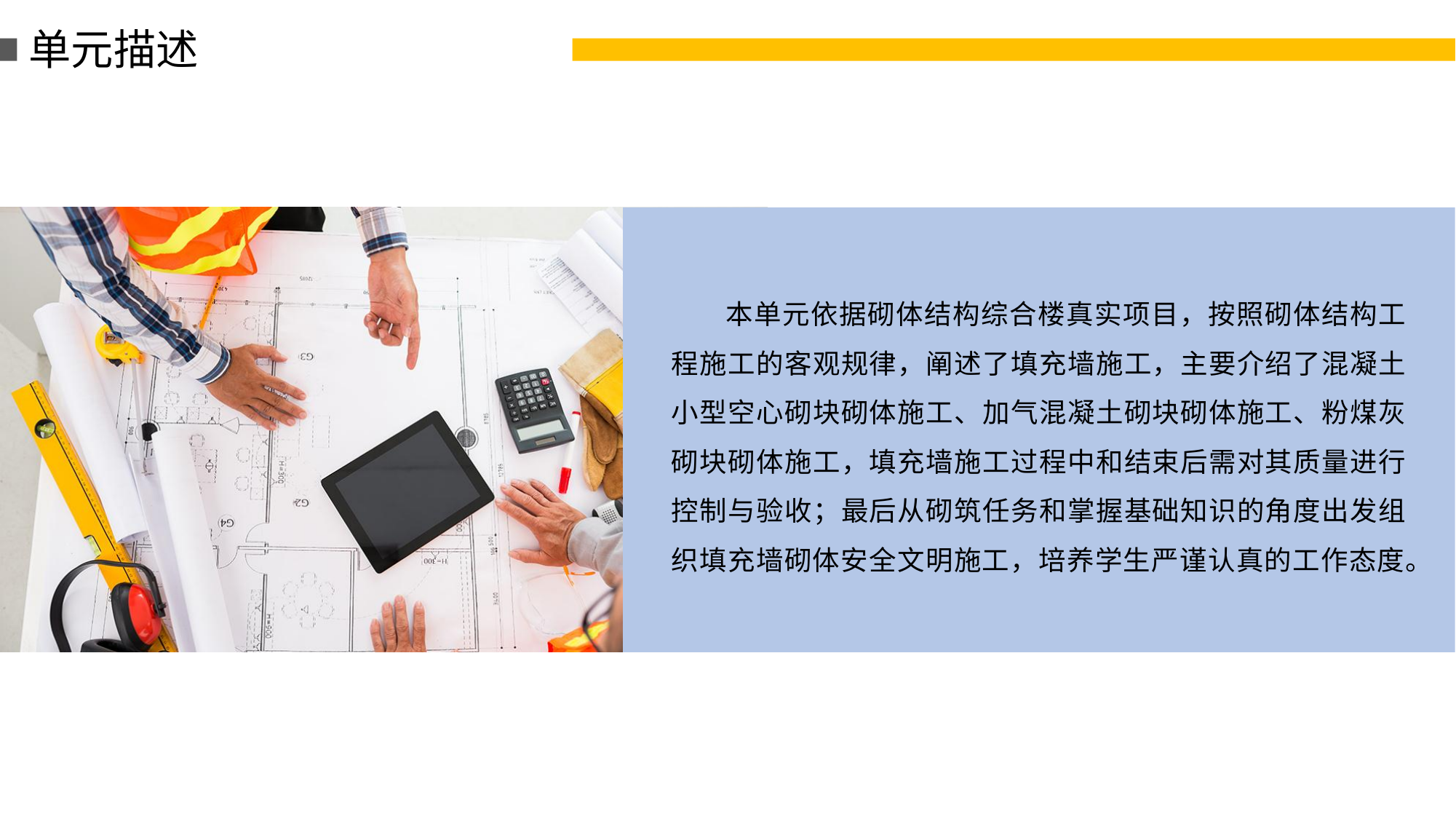

单元描述

本单元依据砌体结构综合楼真实项目，按照砌体结构工程施工的客观规律，阐述了填充墙施工，主要介绍了混凝土小型空心砌块砌体施工、加气混凝土砌块砌体施工、粉煤灰砌块砌体施工，填充墙施工过程中和结束后需对其质量进行控制与验收；最后从砌筑任务和掌握基础知识的角度出发组织填充墙砌体安全文明施工，培养学生严谨认真的工作态度。